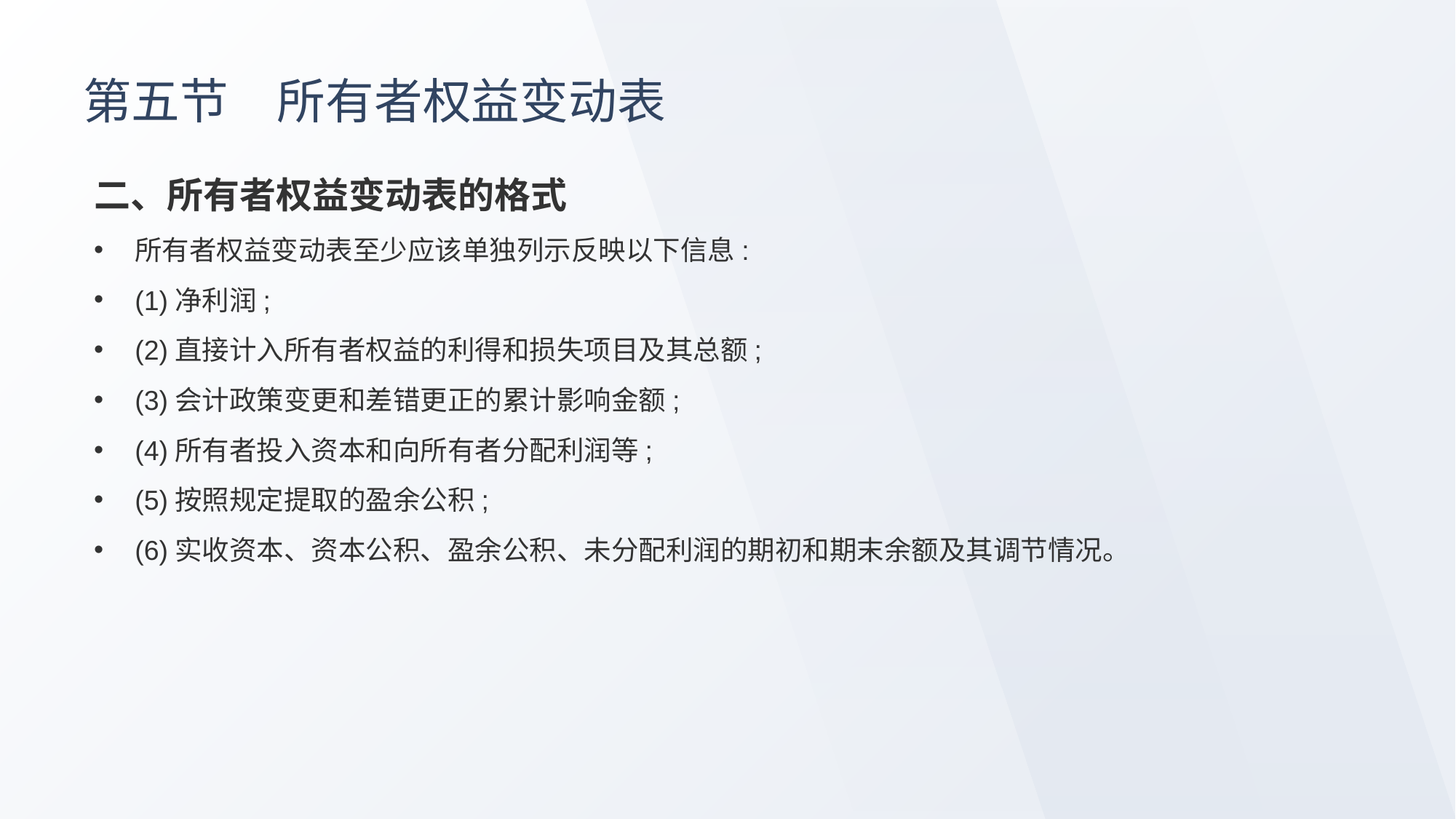

# 第五节　所有者权益变动表
二、所有者权益变动表的格式
所有者权益变动表至少应该单独列示反映以下信息:
(1)净利润;
(2)直接计入所有者权益的利得和损失项目及其总额;
(3)会计政策变更和差错更正的累计影响金额;
(4)所有者投入资本和向所有者分配利润等;
(5)按照规定提取的盈余公积;
(6)实收资本、资本公积、盈余公积、未分配利润的期初和期末余额及其调节情况。